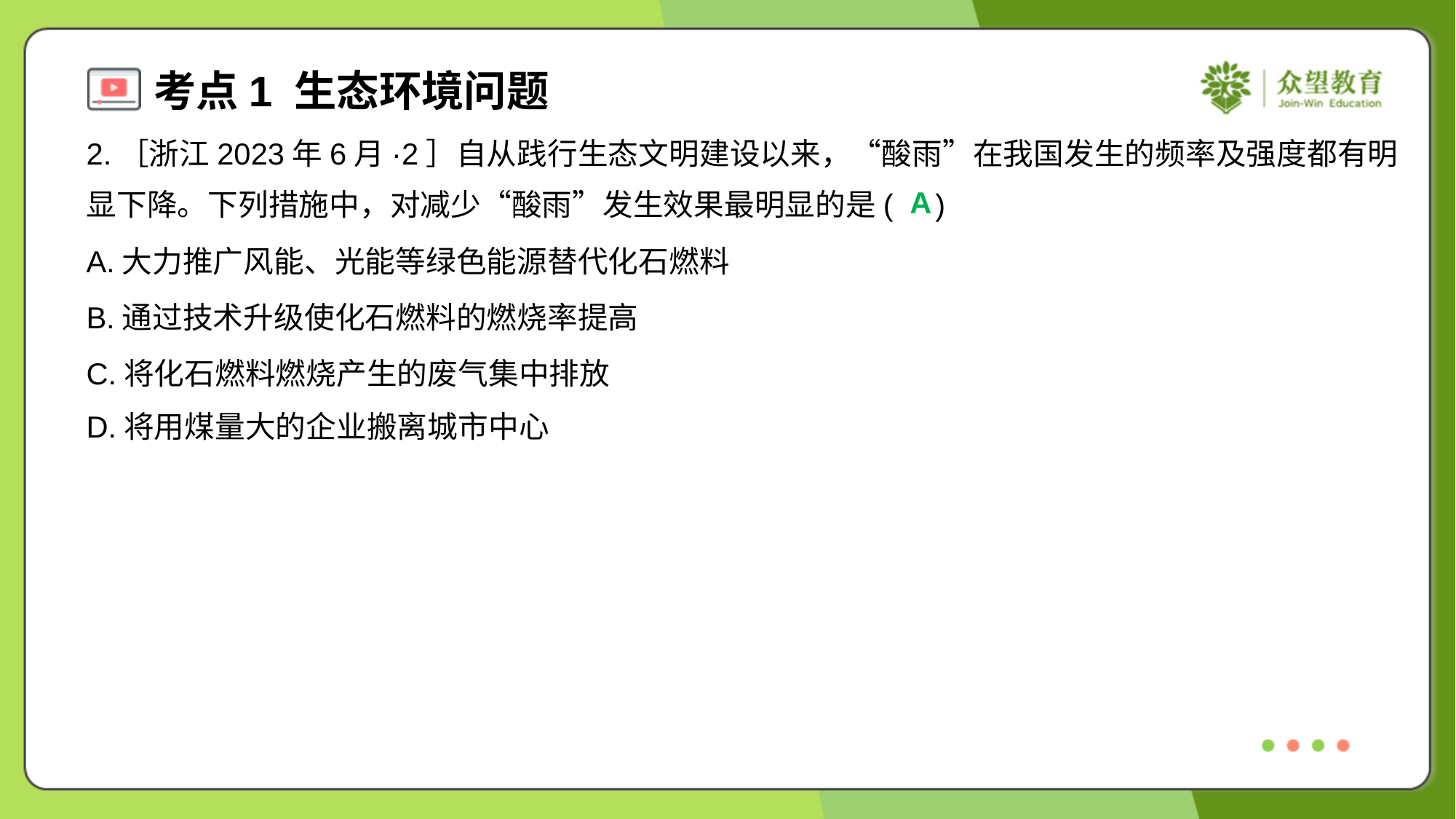

2.［浙江2023年6月·2］自从践行生态文明建设以来，“酸雨”在我国发生的频率及强度都有明
显下降。下列措施中，对减少“酸雨”发生效果最明显的是(     )
A
A.大力推广风能、光能等绿色能源替代化石燃料
B.通过技术升级使化石燃料的燃烧率提高
C.将化石燃料燃烧产生的废气集中排放
D.将用煤量大的企业搬离城市中心